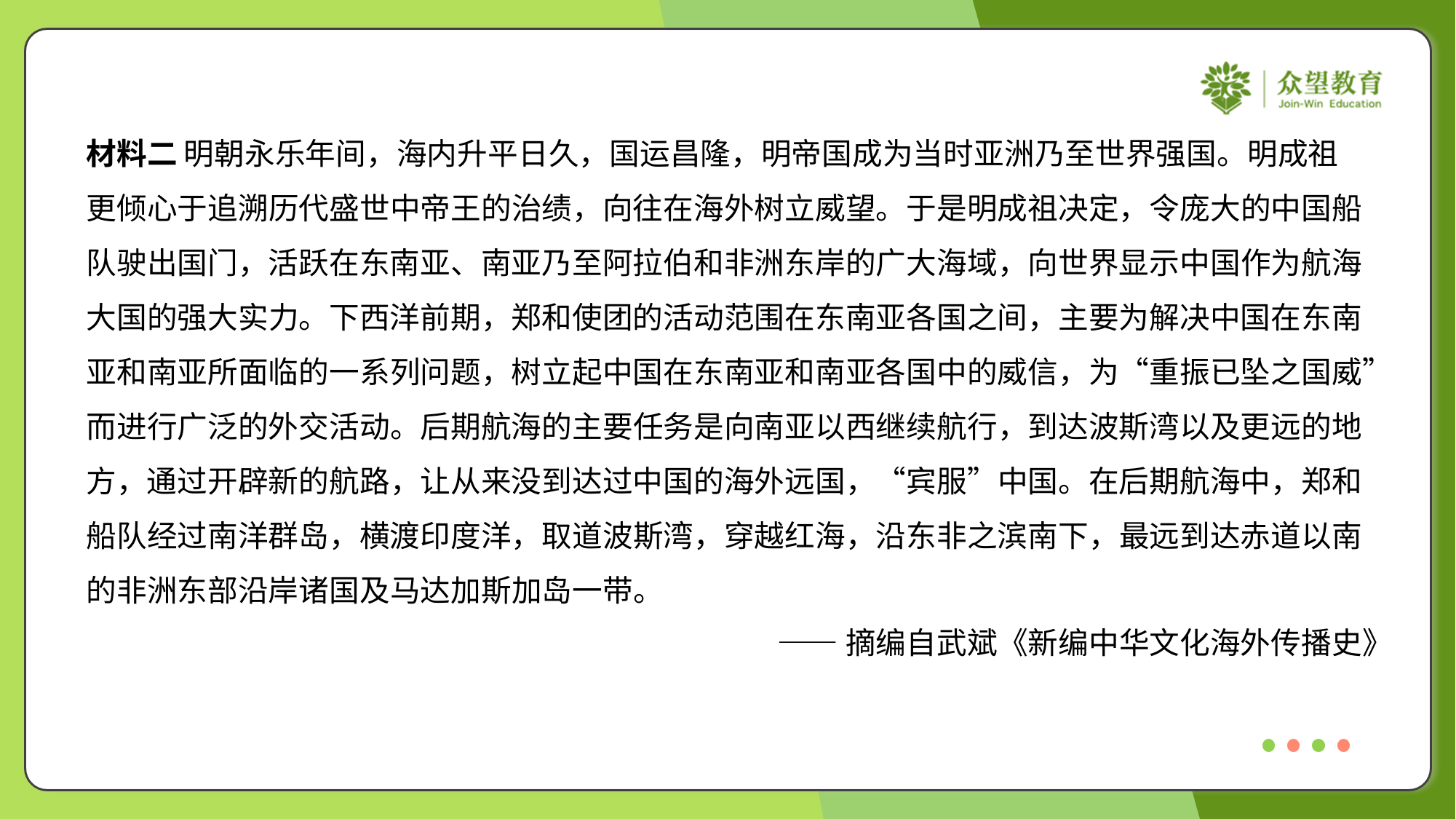

材料二 明朝永乐年间，海内升平日久，国运昌隆，明帝国成为当时亚洲乃至世界强国。明成祖
更倾心于追溯历代盛世中帝王的治绩，向往在海外树立威望。于是明成祖决定，令庞大的中国船
队驶出国门，活跃在东南亚、南亚乃至阿拉伯和非洲东岸的广大海域，向世界显示中国作为航海
大国的强大实力。下西洋前期，郑和使团的活动范围在东南亚各国之间，主要为解决中国在东南
亚和南亚所面临的一系列问题，树立起中国在东南亚和南亚各国中的威信，为“重振已坠之国威”
而进行广泛的外交活动。后期航海的主要任务是向南亚以西继续航行，到达波斯湾以及更远的地
方，通过开辟新的航路，让从来没到达过中国的海外远国，“宾服”中国。在后期航海中，郑和
船队经过南洋群岛，横渡印度洋，取道波斯湾，穿越红海，沿东非之滨南下，最远到达赤道以南
的非洲东部沿岸诸国及马达加斯加岛一带。
——摘编自武斌《新编中华文化海外传播史》